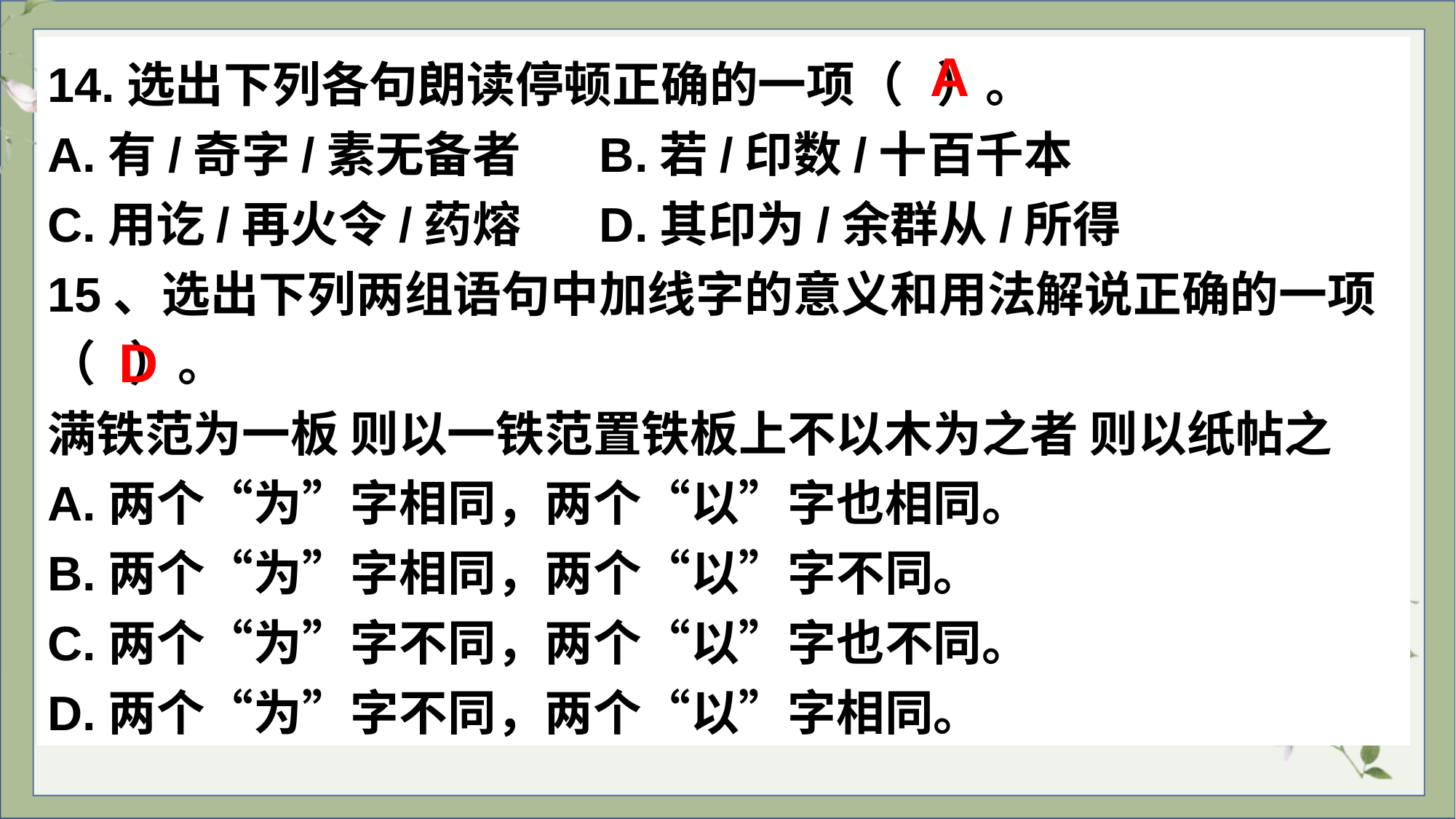

14.选出下列各句朗读停顿正确的一项（   ）。
A.有/奇字/素无备者      B.若/印数/十百千本
C.用讫/再火令/药熔      D.其印为/余群从/所得
15、选出下列两组语句中加线字的意义和用法解说正确的一项（   ）。
满铁范为一板 则以一铁范置铁板上不以木为之者 则以纸帖之 A.两个“为”字相同，两个“以”字也相同。
B.两个“为”字相同，两个“以”字不同。
C.两个“为”字不同，两个“以”字也不同。
D.两个“为”字不同，两个“以”字相同。
A
D